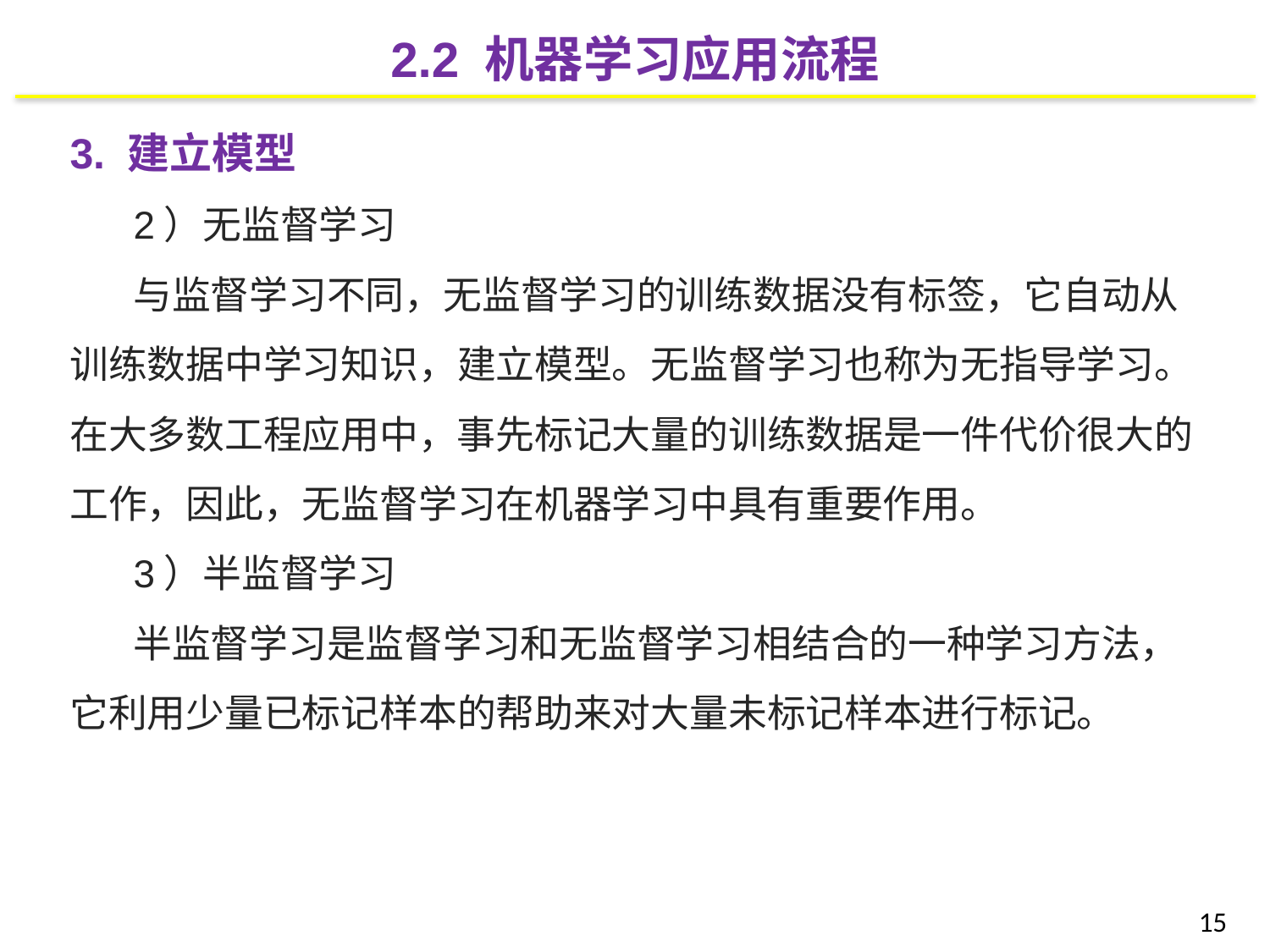

2.2 机器学习应用流程
3. 建立模型
2）无监督学习
与监督学习不同，无监督学习的训练数据没有标签，它自动从训练数据中学习知识，建立模型。无监督学习也称为无指导学习。在大多数工程应用中，事先标记大量的训练数据是一件代价很大的工作，因此，无监督学习在机器学习中具有重要作用。
3）半监督学习
半监督学习是监督学习和无监督学习相结合的一种学习方法，它利用少量已标记样本的帮助来对大量未标记样本进行标记。

15